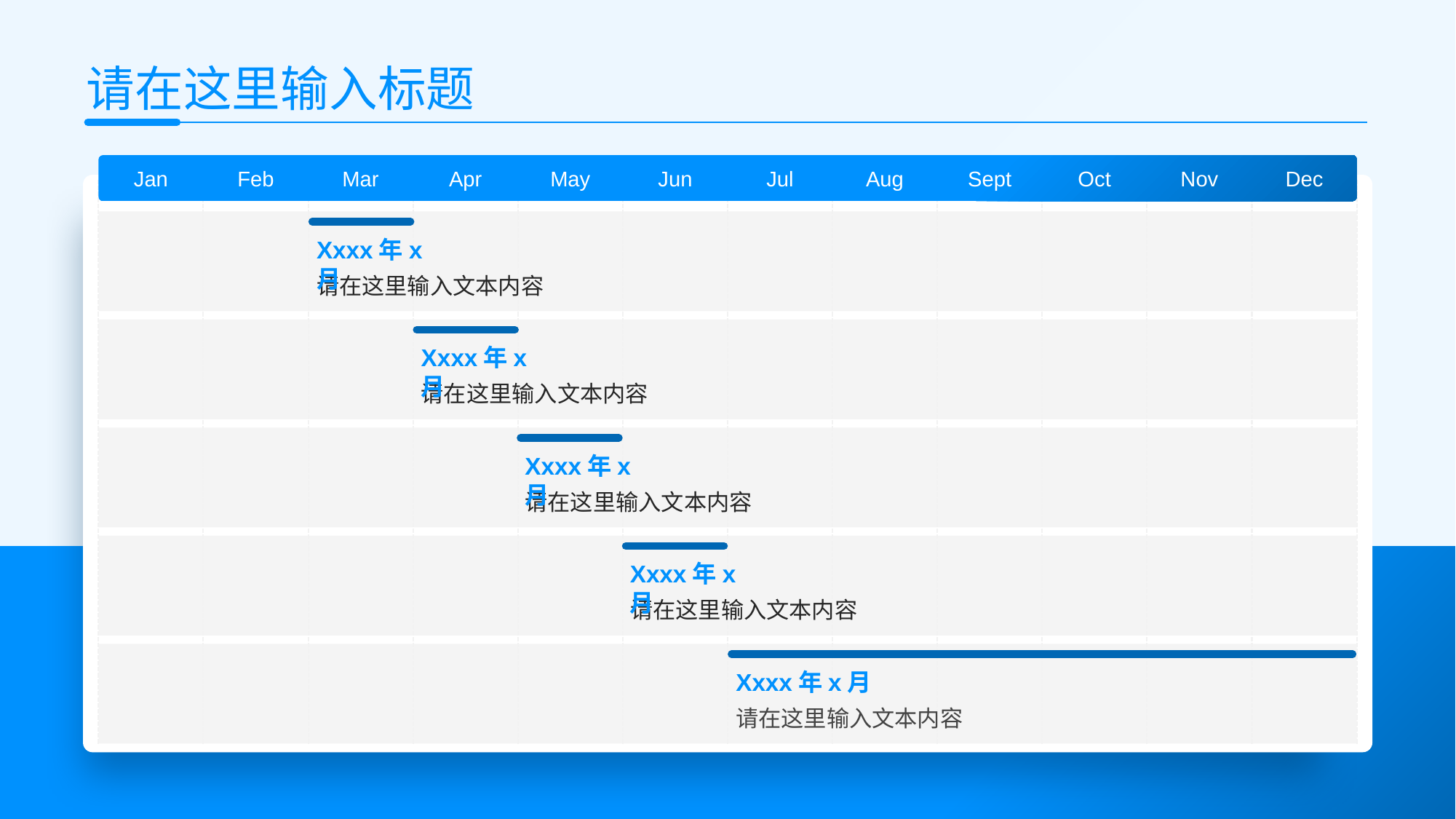

请在这里输入标题

Jan
Feb
Mar
Apr
May
Jun
Jul
Aug
Sept
Oct
Nov
Dec

Xxxx年x月
请在这里输入文本内容

Xxxx年x月
请在这里输入文本内容

Xxxx年x月
请在这里输入文本内容

Xxxx年x月
请在这里输入文本内容

Xxxx年x月
请在这里输入文本内容